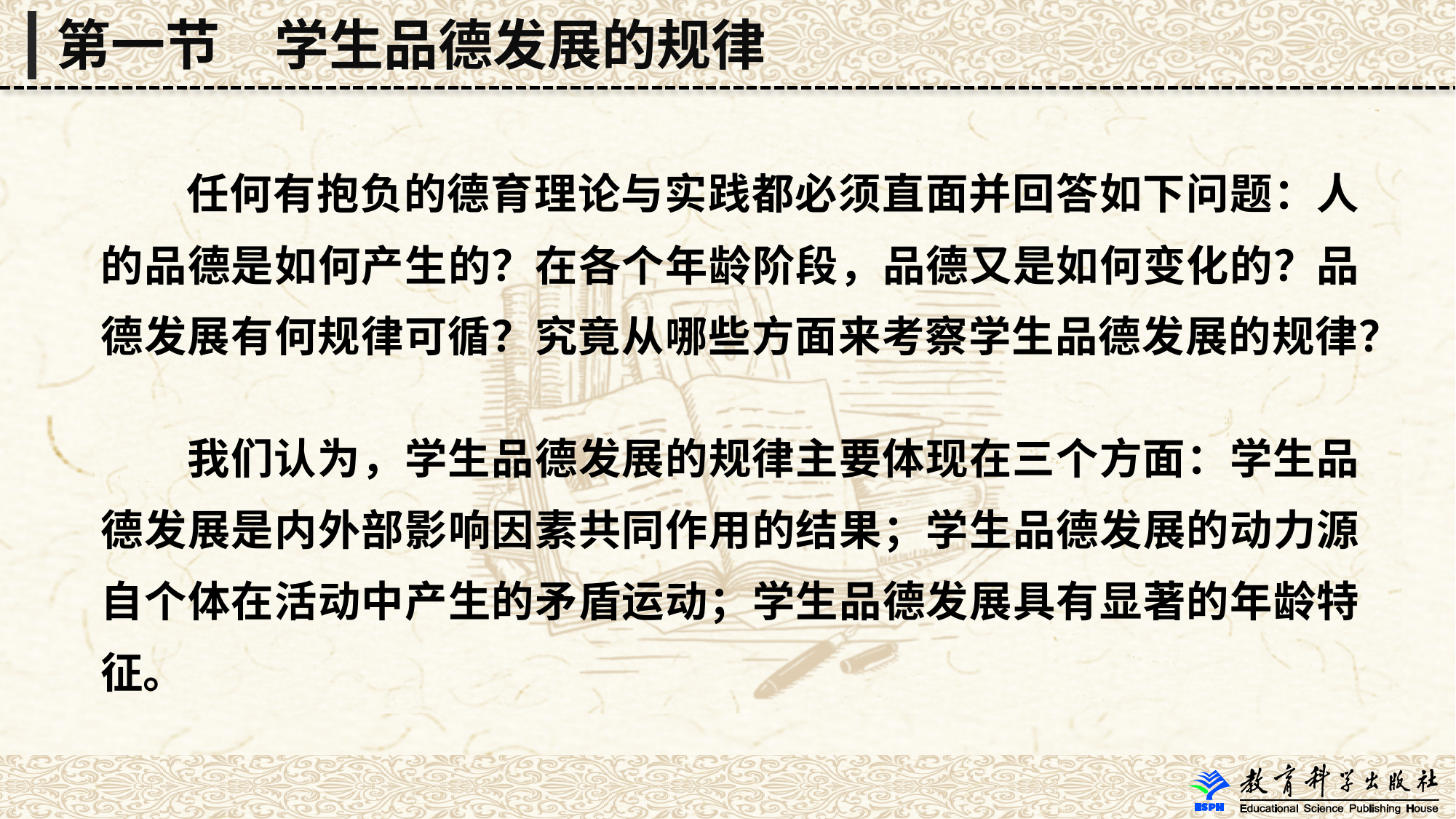

第一节　学生品德发展的规律
       任何有抱负的德育理论与实践都必须直面并回答如下问题：人的品德是如何产生的？在各个年龄阶段，品德又是如何变化的？品德发展有何规律可循？究竟从哪些方面来考察学生品德发展的规律？

       我们认为，学生品德发展的规律主要体现在三个方面：学生品德发展是内外部影响因素共同作用的结果；学生品德发展的动力源自个体在活动中产生的矛盾运动；学生品德发展具有显著的年龄特征。